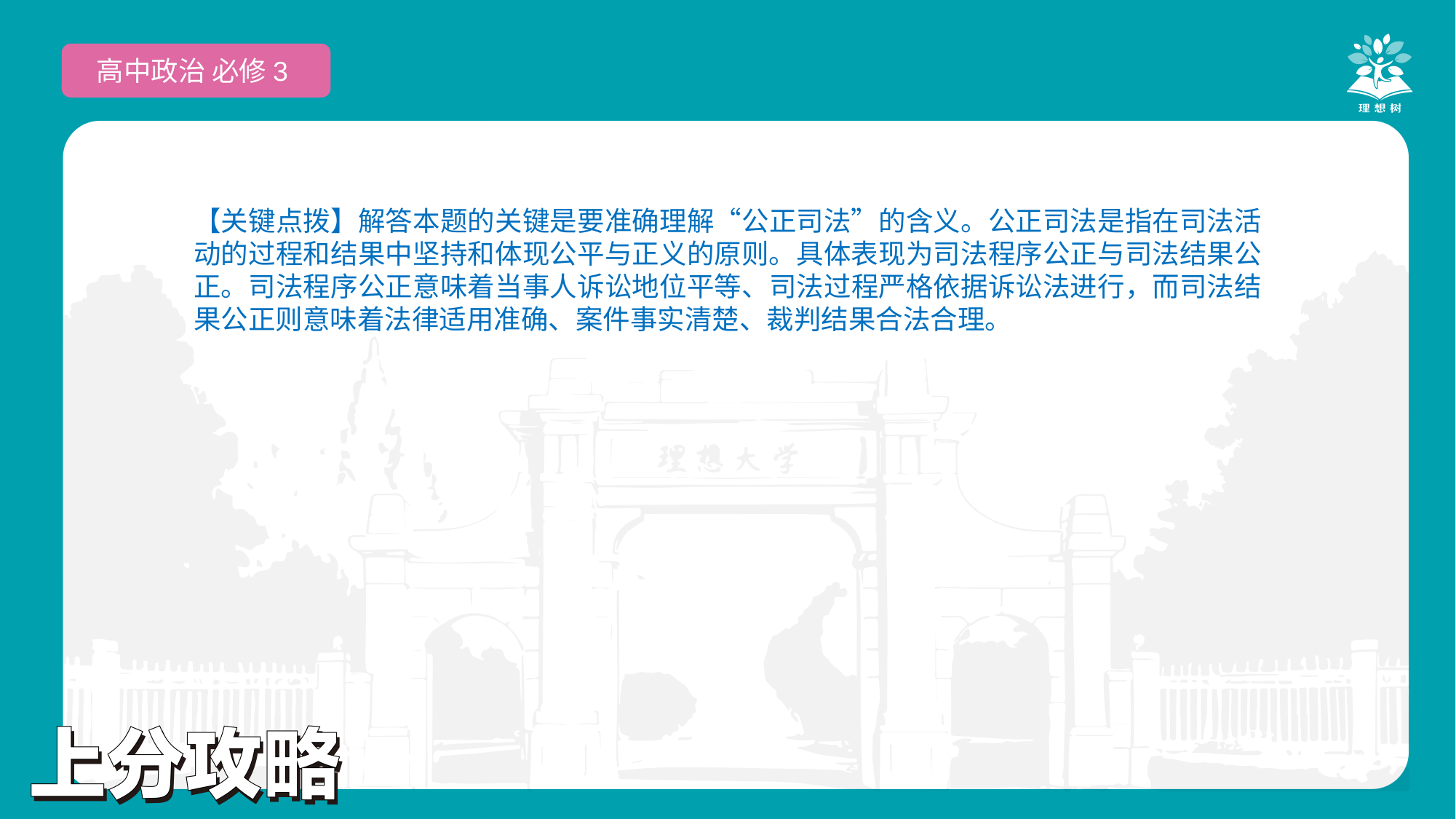

高中政治 必修3
【关键点拨】解答本题的关键是要准确理解“公正司法”的含义。公正司法是指在司法活动的过程和结果中坚持和体现公平与正义的原则。具体表现为司法程序公正与司法结果公正。司法程序公正意味着当事人诉讼地位平等、司法过程严格依据诉讼法进行，而司法结果公正则意味着法律适用准确、案件事实清楚、裁判结果合法合理。